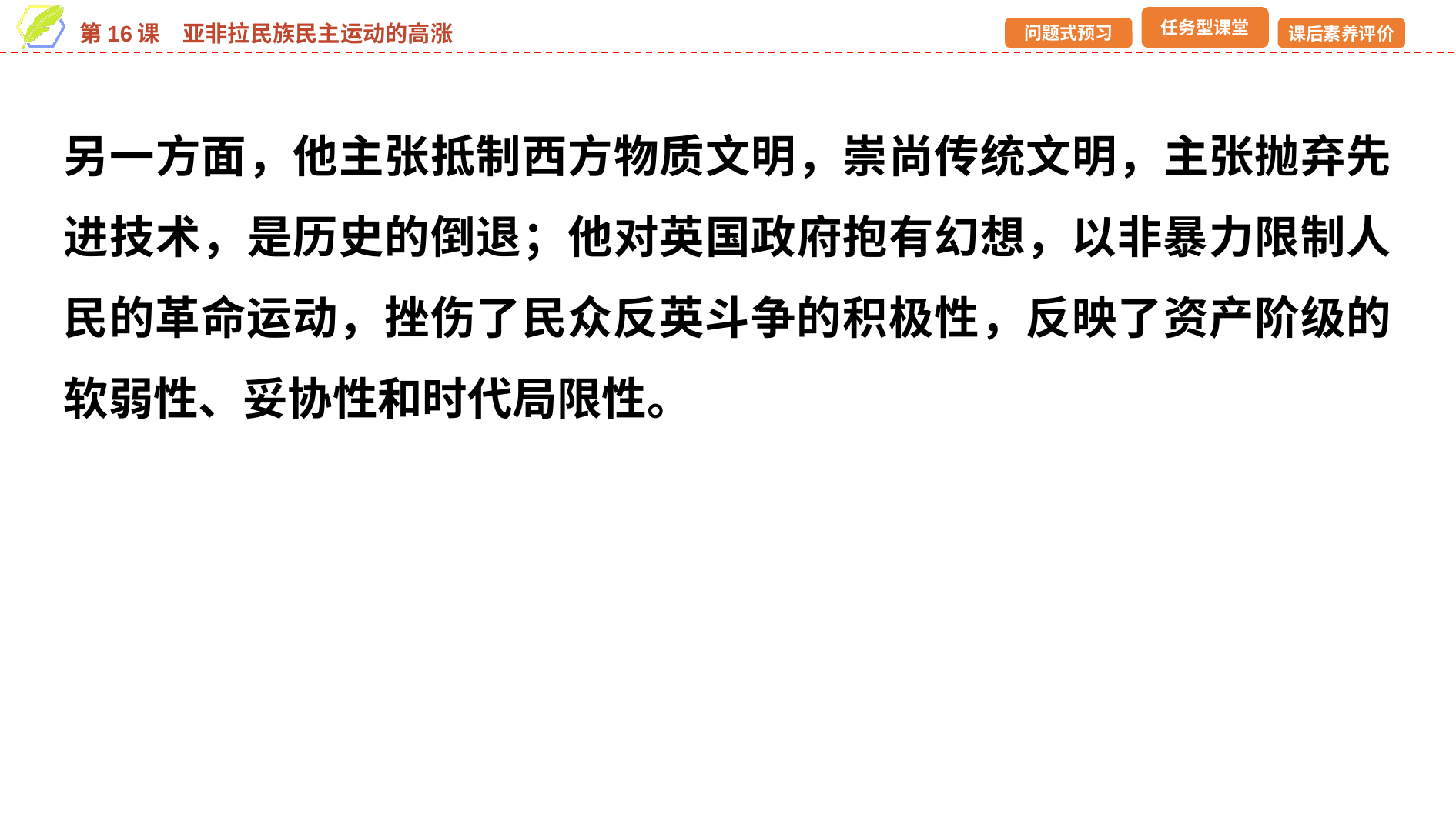

另一方面，他主张抵制西方物质文明，崇尚传统文明，主张抛弃先进技术，是历史的倒退；他对英国政府抱有幻想，以非暴力限制人民的革命运动，挫伤了民众反英斗争的积极性，反映了资产阶级的软弱性、妥协性和时代局限性。